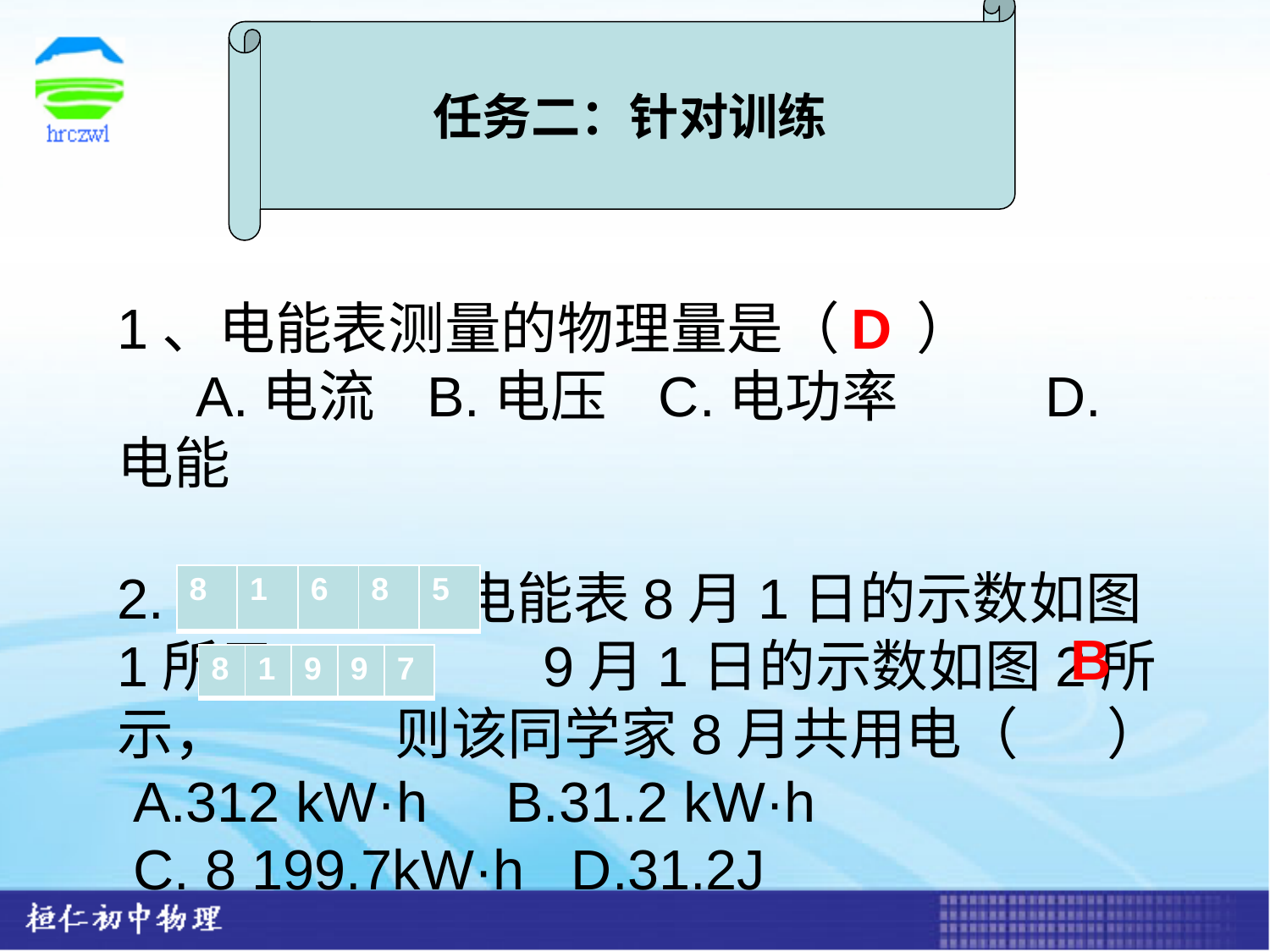

任务二：针对训练
1、电能表测量的物理量是（      ）
     A.电流   B.电压   C.电功率	  D.电能

2.某同学家的电能表8月1日的示数如图1所示                    9月1日的示数如图2所
示，             则该同学家8月共用电（       ）
 A.312 kW·h     B.31.2 kW·h
 C. 8 199.7kW·h   D.31.2J

D
| 8 | 1 | 6 | 8 | 5 |
| --- | --- | --- | --- | --- |
B
| 8 | 1 | 9 | 9 | 7 |
| --- | --- | --- | --- | --- |